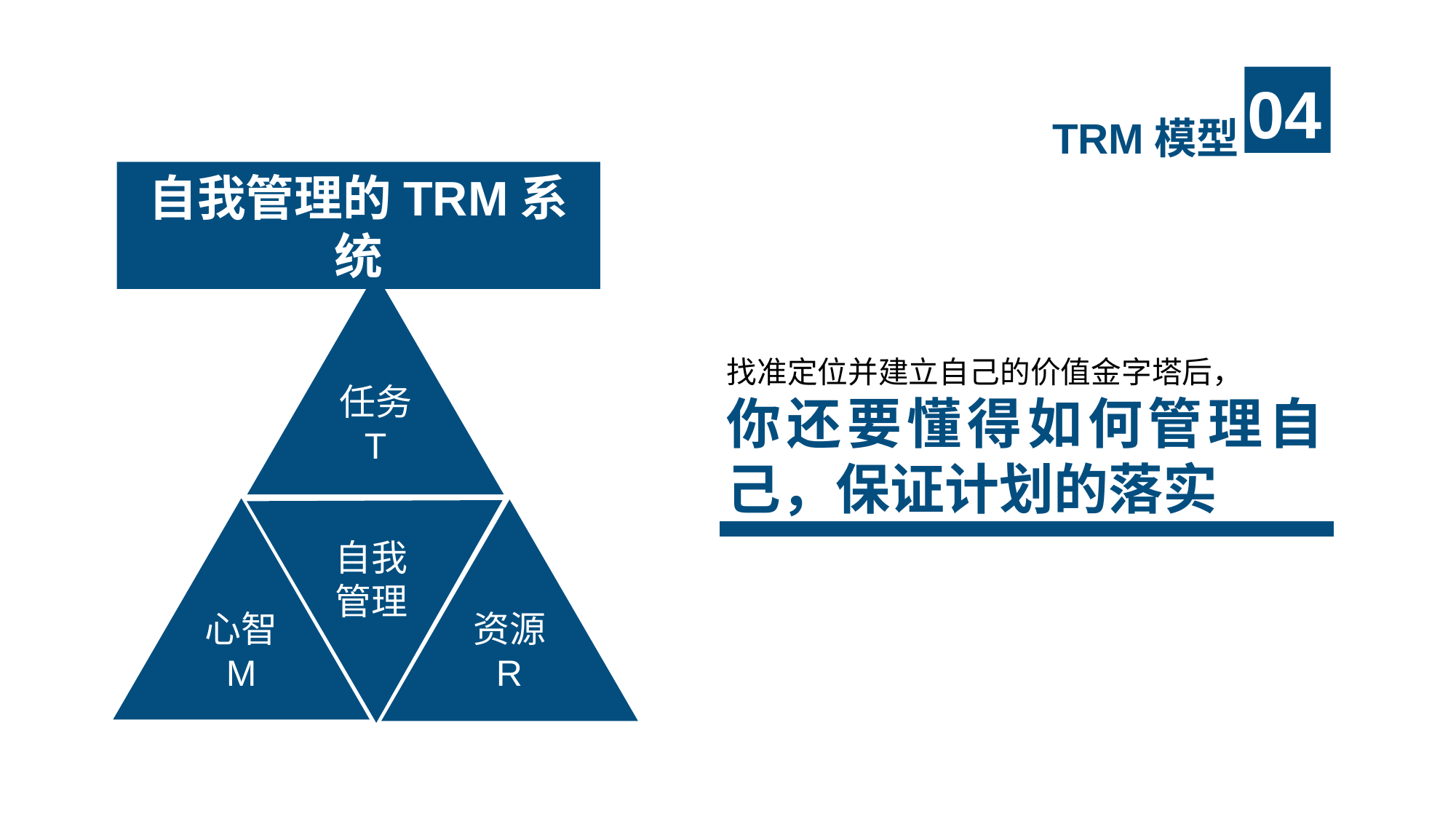

TRM模型
自我管理的TRM系统

任务
T

自我
管理
心智
M
资源
R
找准定位并建立自己的价值金字塔后，
你还要懂得如何管理自己，保证计划的落实